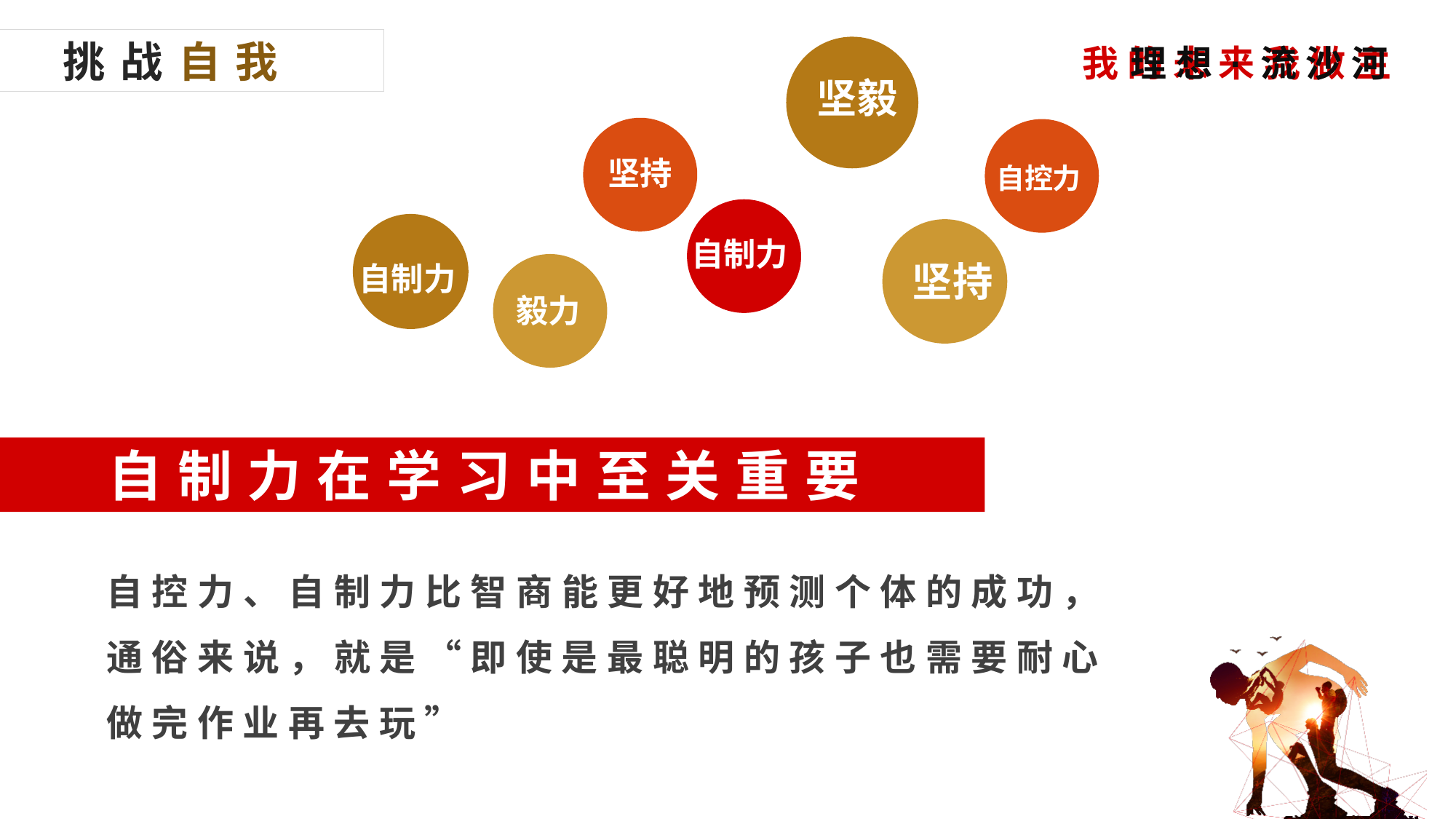

挑战自我
理想·流沙河

坚毅

坚持
自控力

自制力
坚持
自制力

毅力
自制力在学习中至关重要
自控力、自制力比智商能更好地预测个体的成功，通俗来说，就是“即使是最聪明的孩子也需要耐心做完作业再去玩”